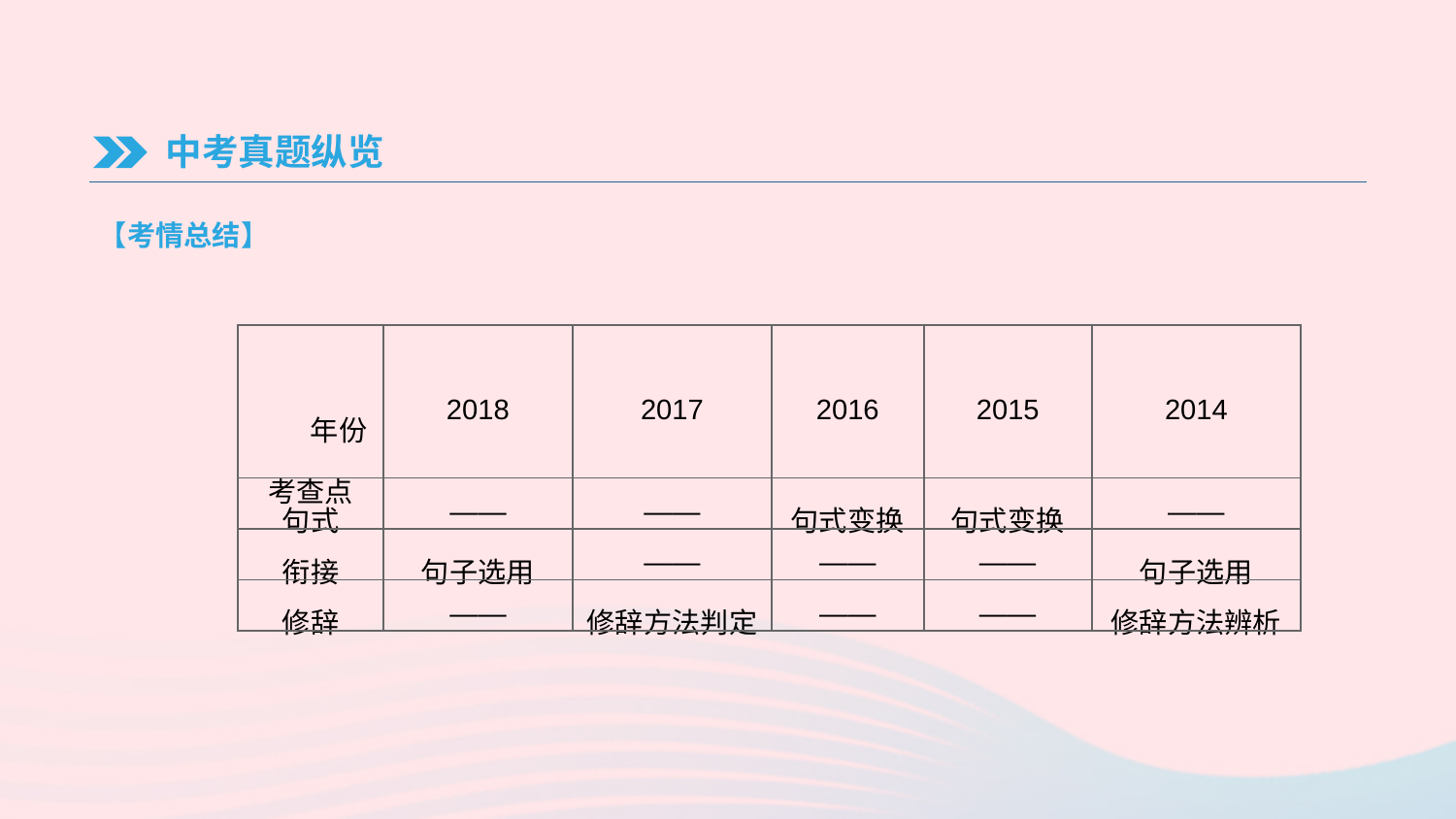

中考真题纵览

【考情总结】
| 年份 考查点 | 2018 | 2017 | 2016 | 2015 | 2014 |
| --- | --- | --- | --- | --- | --- |
| 句式 | —— | —— | 句式变换 | 句式变换 | —— |
| 衔接 | 句子选用 | —— | —— | —— | 句子选用 |
| 修辞 | —— | 修辞方法判定 | —— | —— | 修辞方法辨析 |